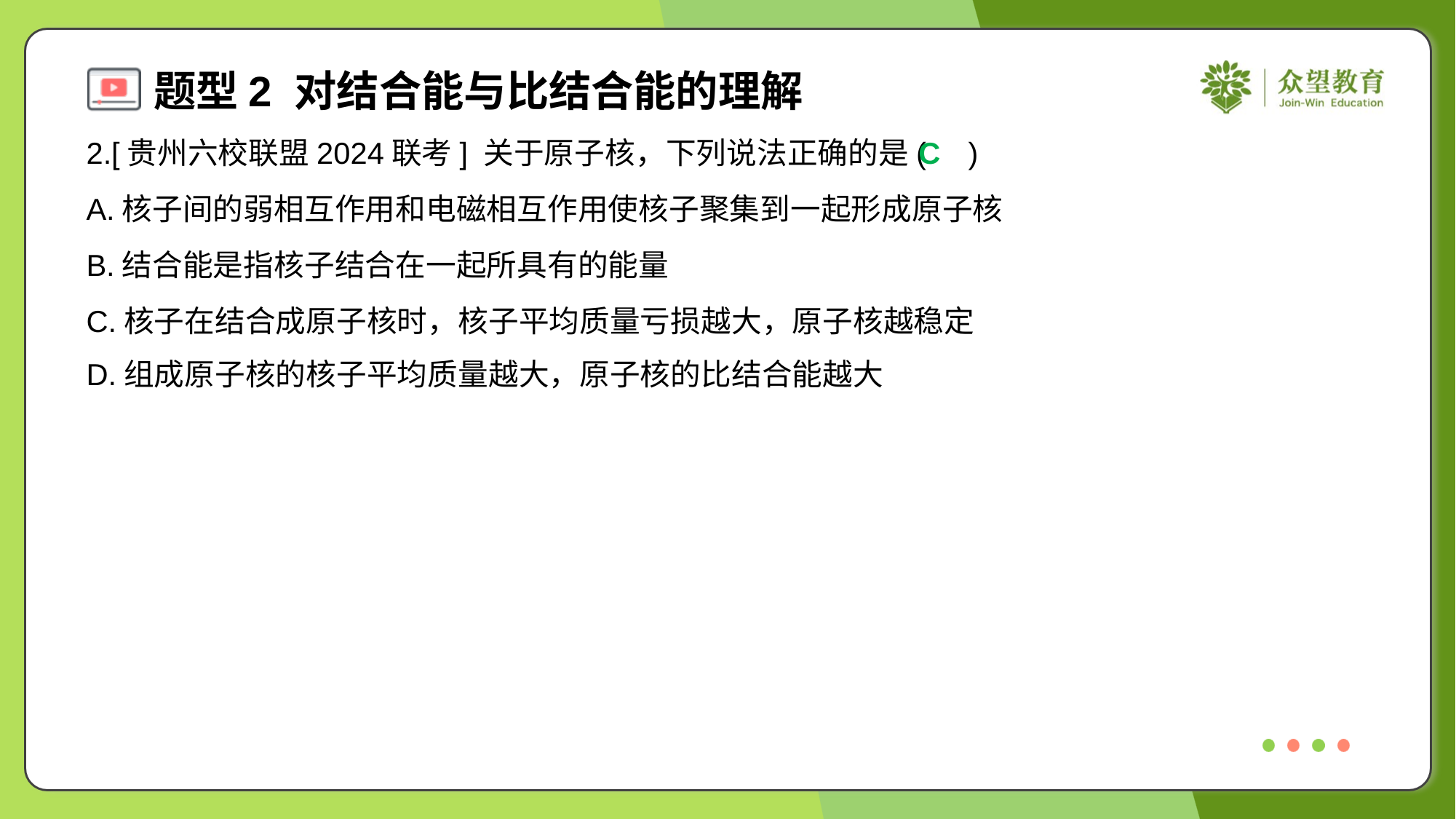

2.[贵州六校联盟2024联考] 关于原子核，下列说法正确的是(     )
C
A.核子间的弱相互作用和电磁相互作用使核子聚集到一起形成原子核
B.结合能是指核子结合在一起所具有的能量
C.核子在结合成原子核时，核子平均质量亏损越大，原子核越稳定
D.组成原子核的核子平均质量越大，原子核的比结合能越大